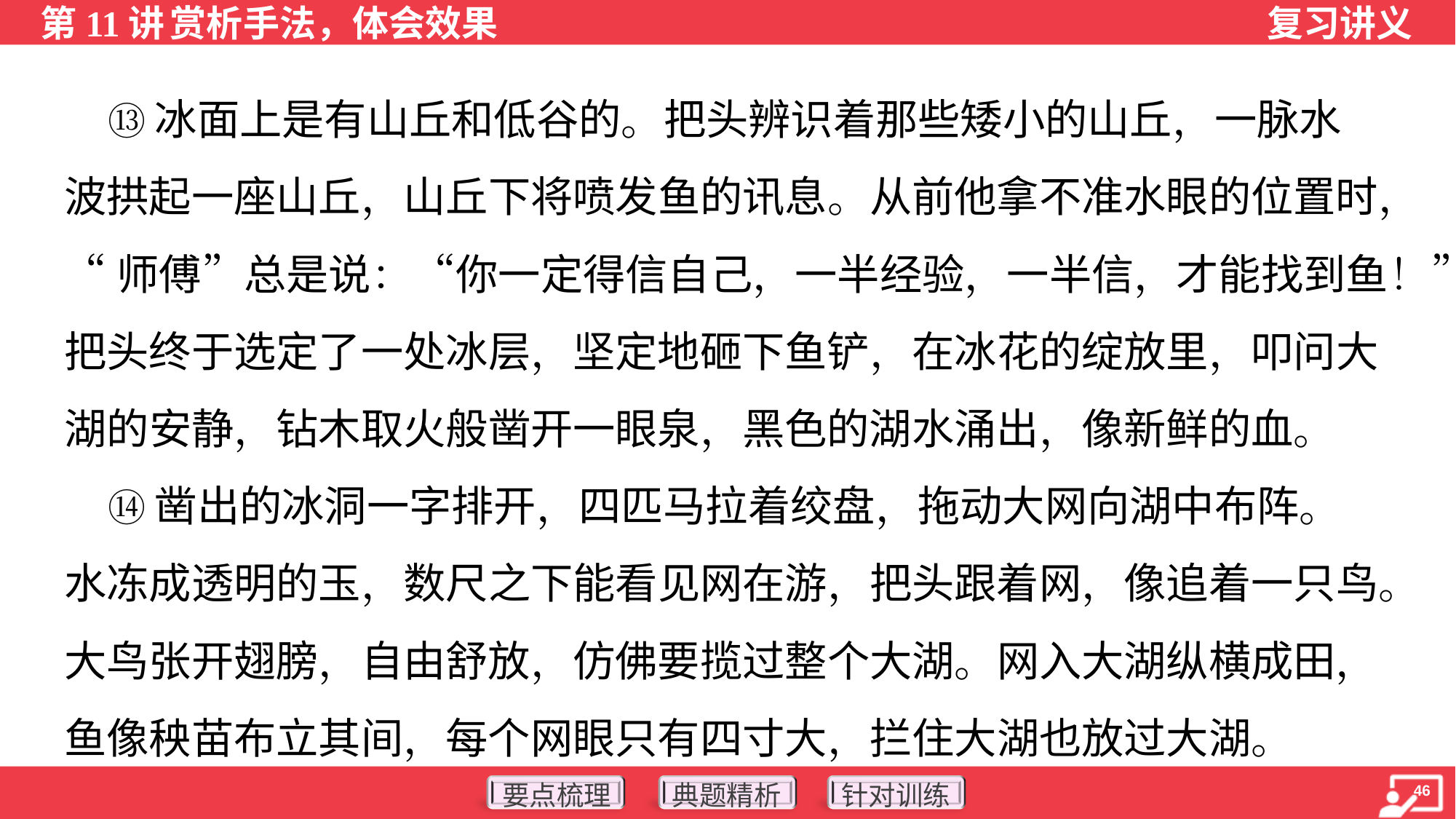

⑬冰面上是有山丘和低谷的。把头辨识着那些矮小的山丘，一脉水
波拱起一座山丘，山丘下将喷发鱼的讯息。从前他拿不准水眼的位置时，
“师傅”总是说：“你一定得信自己，一半经验，一半信，才能找到鱼！”
把头终于选定了一处冰层，坚定地砸下鱼铲，在冰花的绽放里，叩问大
湖的安静，钻木取火般凿开一眼泉，黑色的湖水涌出，像新鲜的血。
    ⑭凿出的冰洞一字排开，四匹马拉着绞盘，拖动大网向湖中布阵。
水冻成透明的玉，数尺之下能看见网在游，把头跟着网，像追着一只鸟。
大鸟张开翅膀，自由舒放，仿佛要揽过整个大湖。网入大湖纵横成田，
鱼像秧苗布立其间，每个网眼只有四寸大，拦住大湖也放过大湖。